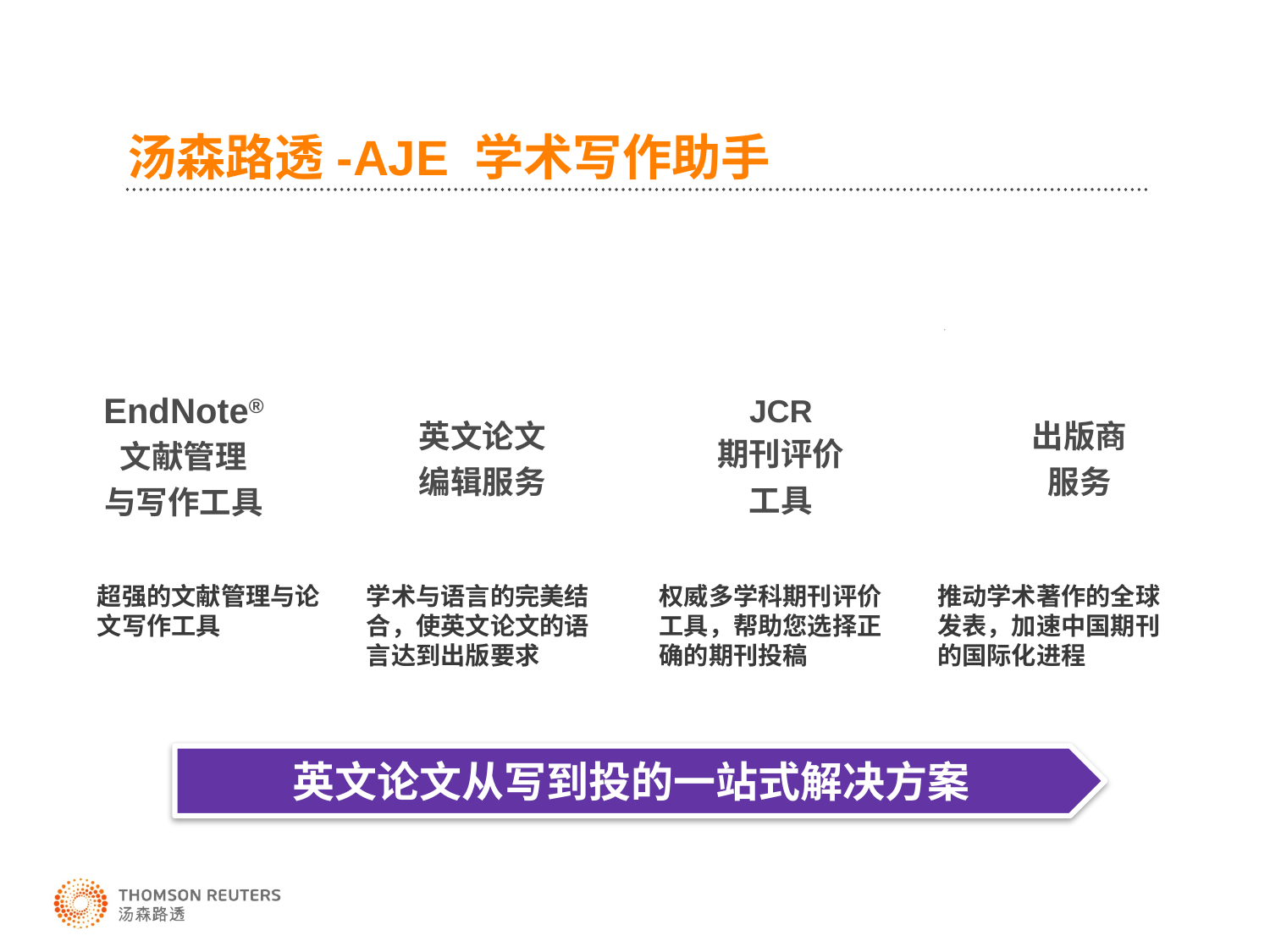

汤森路透-AJE 学术写作助手
EndNote®
文献管理
与写作工具
英文论文
编辑服务
出版商
服务
JCR
期刊评价
工具
超强的文献管理与论文写作工具

学术与语言的完美结合，使英文论文的语言达到出版要求

权威多学科期刊评价工具，帮助您选择正确的期刊投稿
推动学术著作的全球发表，加速中国期刊的国际化进程
英文论文从写到投的一站式解决方案